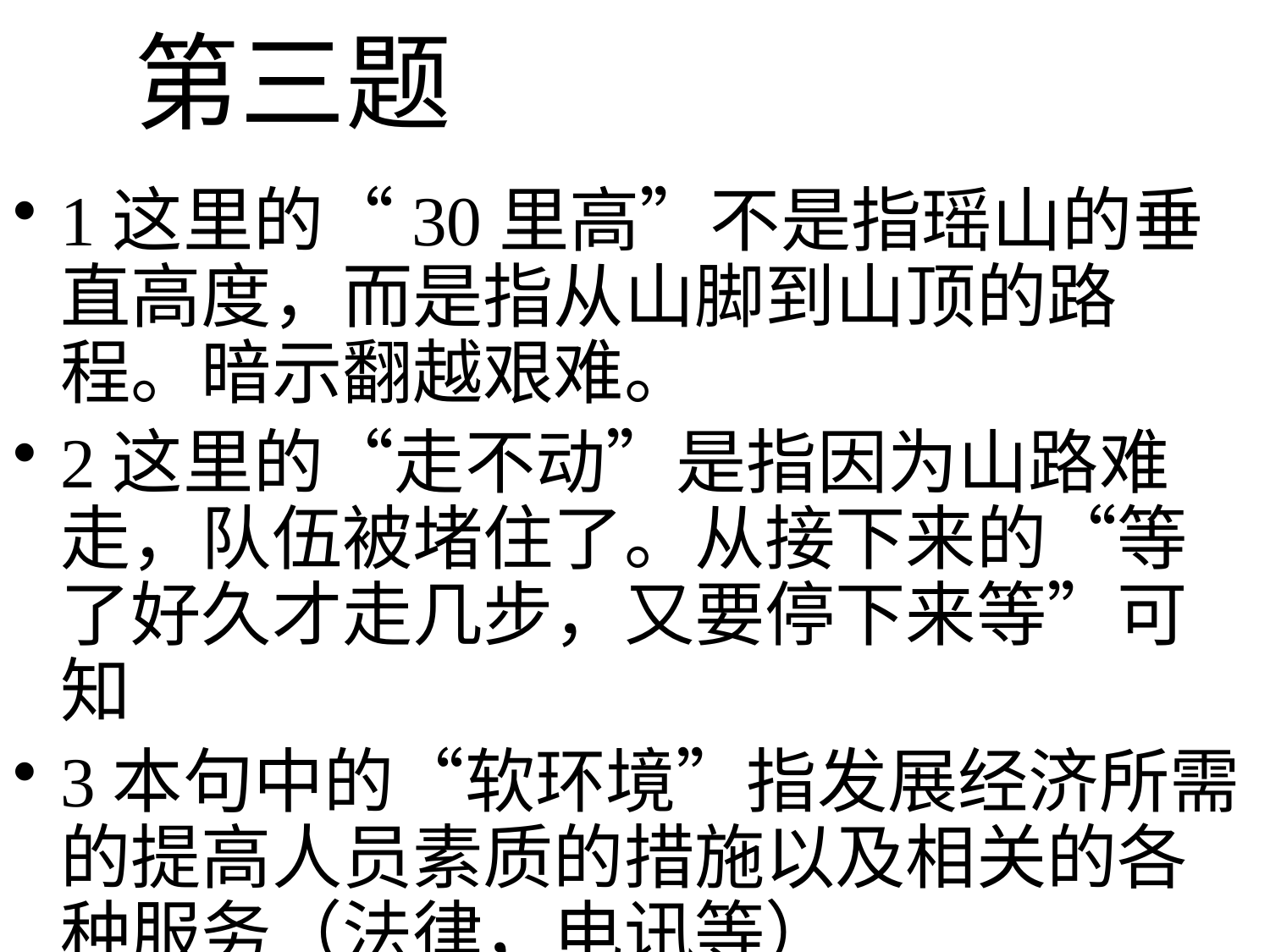

# 第三题
1这里的“30里高”不是指瑶山的垂直高度，而是指从山脚到山顶的路程。暗示翻越艰难。
2这里的“走不动”是指因为山路难走，队伍被堵住了。从接下来的“等了好久才走几步，又要停下来等”可知
3本句中的“软环境”指发展经济所需的提高人员素质的措施以及相关的各种服务（法律，电讯等）